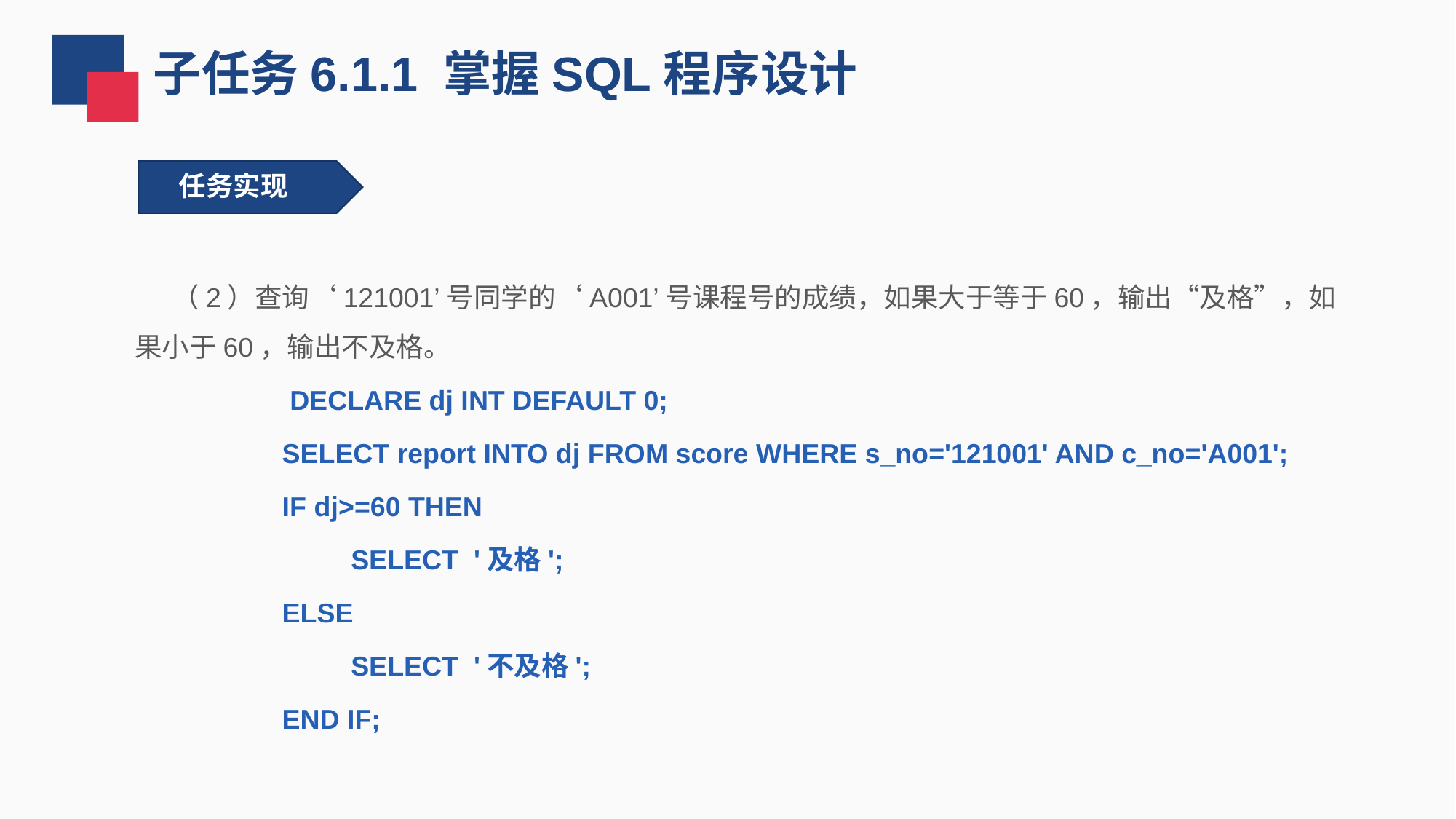

子任务6.1.1 掌握SQL程序设计

任务实现
     （2）查询‘121001’号同学的‘A001’号课程号的成绩，如果大于等于60，输出“及格”，如果小于60，输出不及格。
      DECLARE dj INT DEFAULT 0;
     SELECT report INTO dj FROM score WHERE s_no='121001' AND c_no='A001';
     IF dj>=60 THEN
              SELECT  '及格';
     ELSE
              SELECT  '不及格';
     END IF;